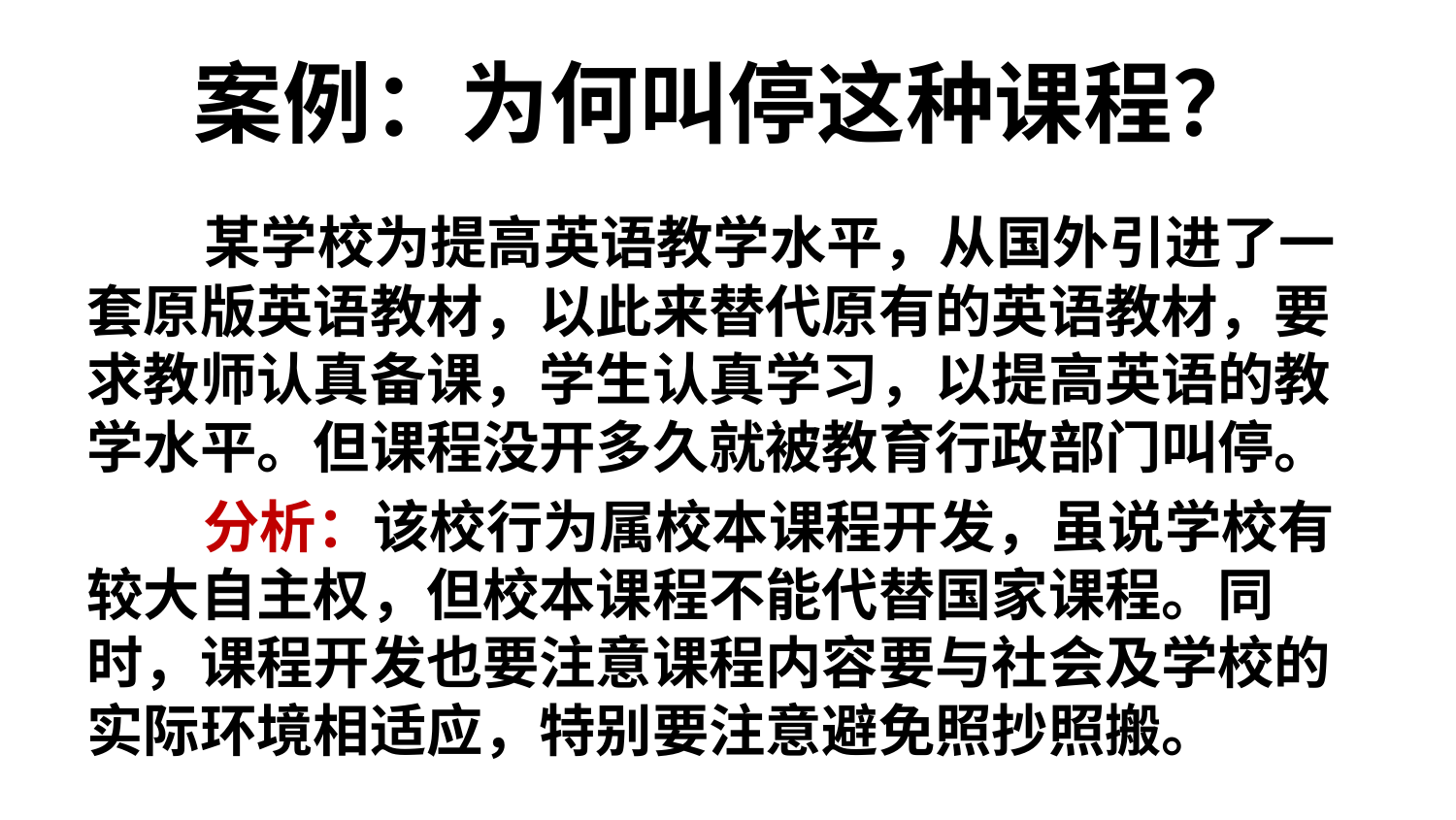

# 案例：为何叫停这种课程？
       某学校为提高英语教学水平，从国外引进了一套原版英语教材，以此来替代原有的英语教材，要求教师认真备课，学生认真学习，以提高英语的教学水平。但课程没开多久就被教育行政部门叫停。
        分析：该校行为属校本课程开发，虽说学校有较大自主权，但校本课程不能代替国家课程。同时，课程开发也要注意课程内容要与社会及学校的实际环境相适应，特别要注意避免照抄照搬。